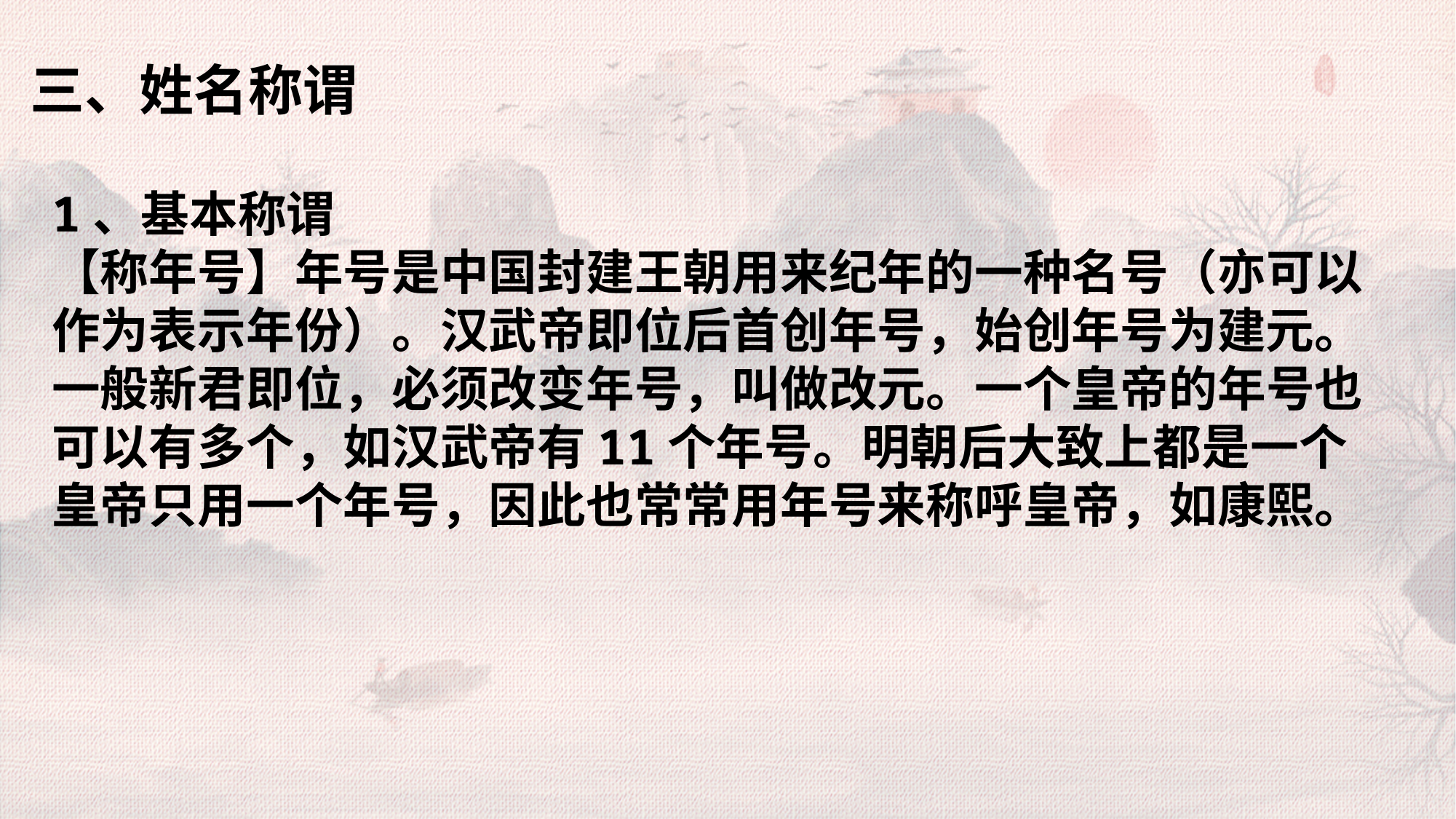

三、姓名称谓
1、基本称谓
【称年号】年号是中国封建王朝用来纪年的一种名号（亦可以作为表示年份）。汉武帝即位后首创年号，始创年号为建元。一般新君即位，必须改变年号，叫做改元。一个皇帝的年号也可以有多个，如汉武帝有11个年号。明朝后大致上都是一个皇帝只用一个年号，因此也常常用年号来称呼皇帝，如康熙。